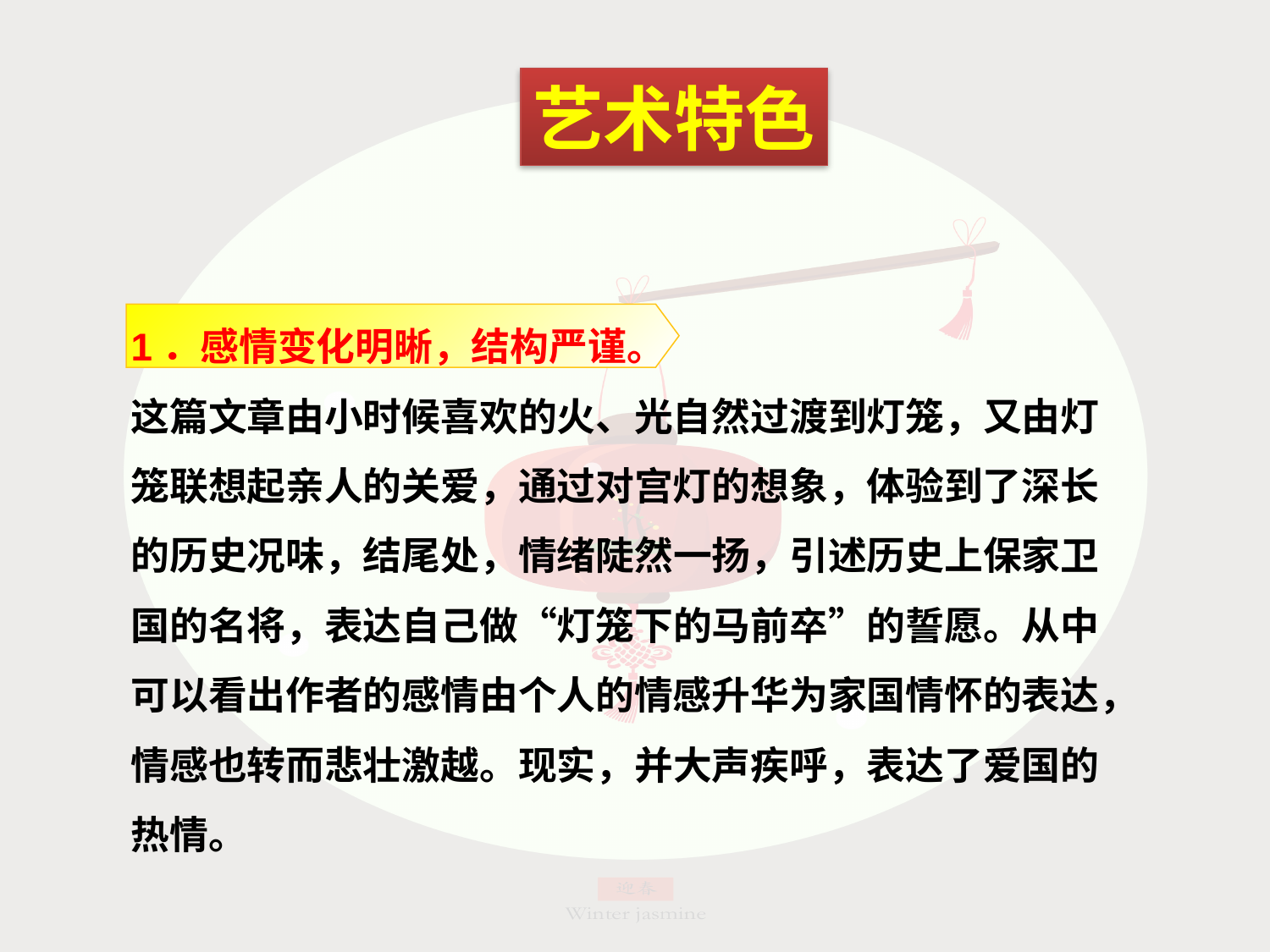

艺术特色
1．感情变化明晰，结构严谨。
这篇文章由小时候喜欢的火、光自然过渡到灯笼，又由灯笼联想起亲人的关爱，通过对宫灯的想象，体验到了深长的历史况味，结尾处，情绪陡然一扬，引述历史上保家卫国的名将，表达自己做“灯笼下的马前卒”的誓愿。从中可以看出作者的感情由个人的情感升华为家国情怀的表达，情感也转而悲壮激越。现实，并大声疾呼，表达了爱国的热情。